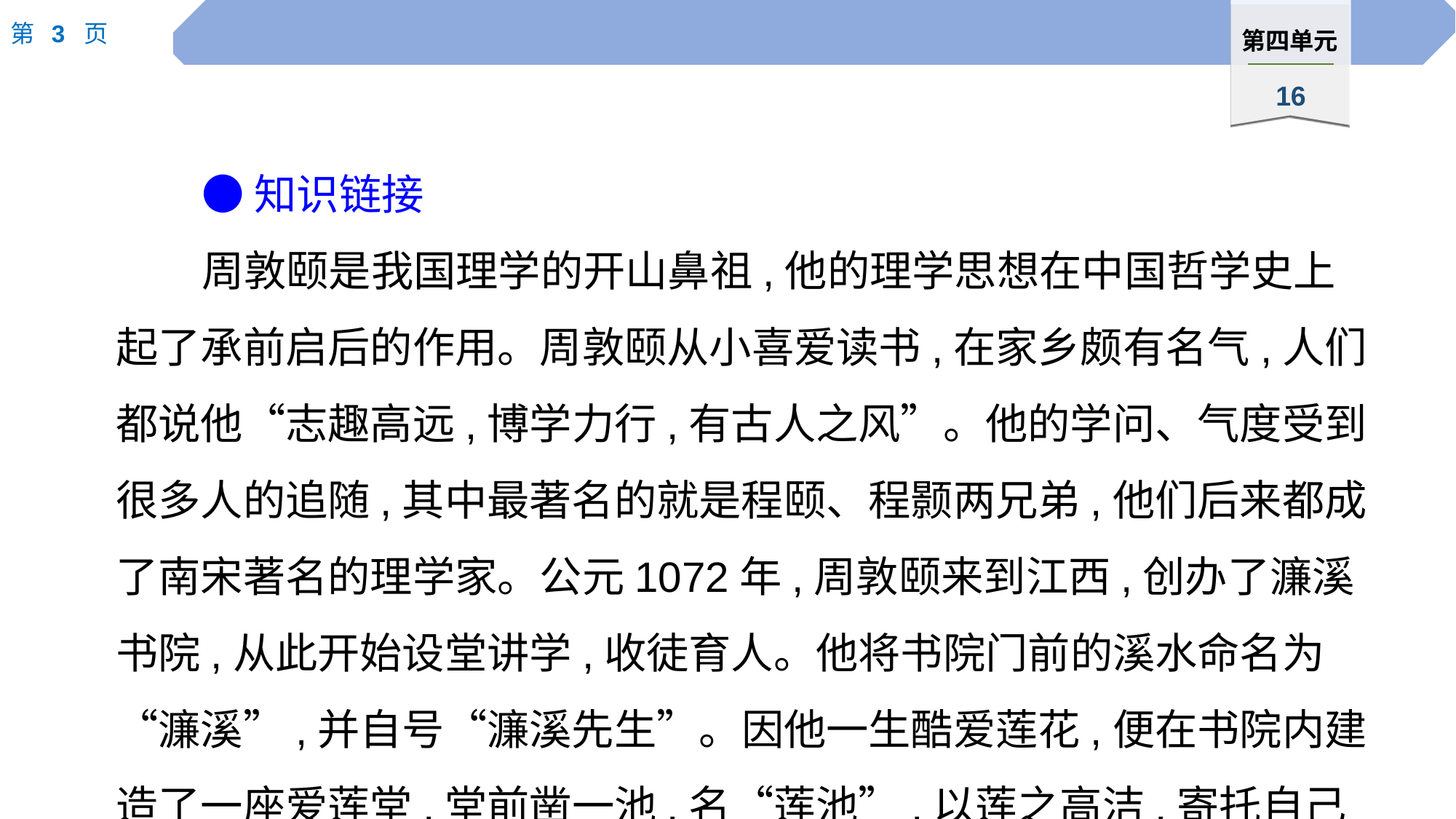

●知识链接
周敦颐是我国理学的开山鼻祖,他的理学思想在中国哲学史上起了承前启后的作用。周敦颐从小喜爱读书,在家乡颇有名气,人们都说他“志趣高远,博学力行,有古人之风”。他的学问、气度受到很多人的追随,其中最著名的就是程颐、程颢两兄弟,他们后来都成了南宋著名的理学家。公元1072年,周敦颐来到江西,创办了濂溪书院,从此开始设堂讲学,收徒育人。他将书院门前的溪水命名为“濂溪”,并自号“濂溪先生”。因他一生酷爱莲花,便在书院内建造了一座爱莲堂,堂前凿一池,名“莲池”,以莲之高洁,寄托自己毕生的心志。